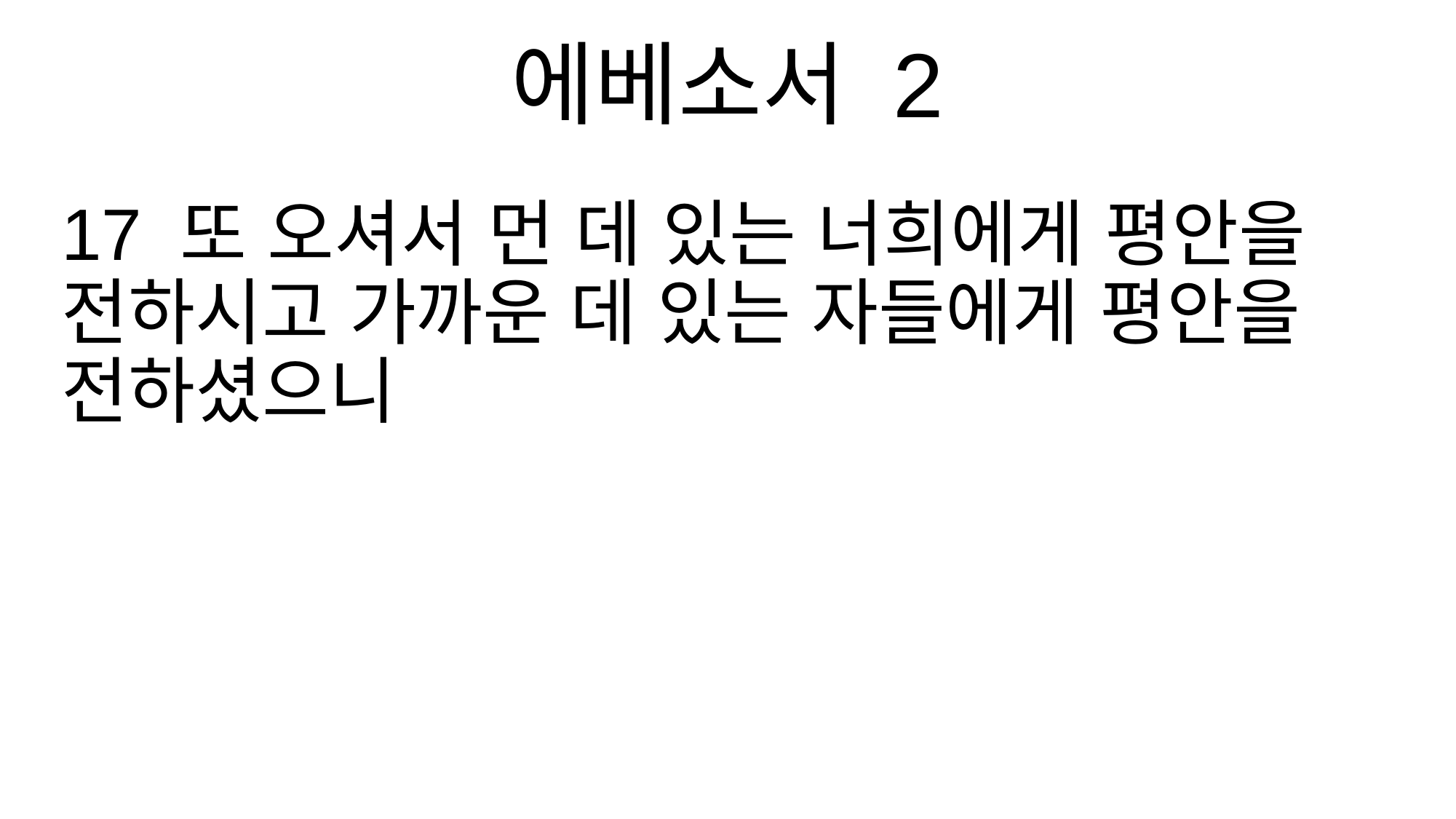

에베소서 2
17 또 오셔서 먼 데 있는 너희에게 평안을 전하시고 가까운 데 있는 자들에게 평안을 전하셨으니